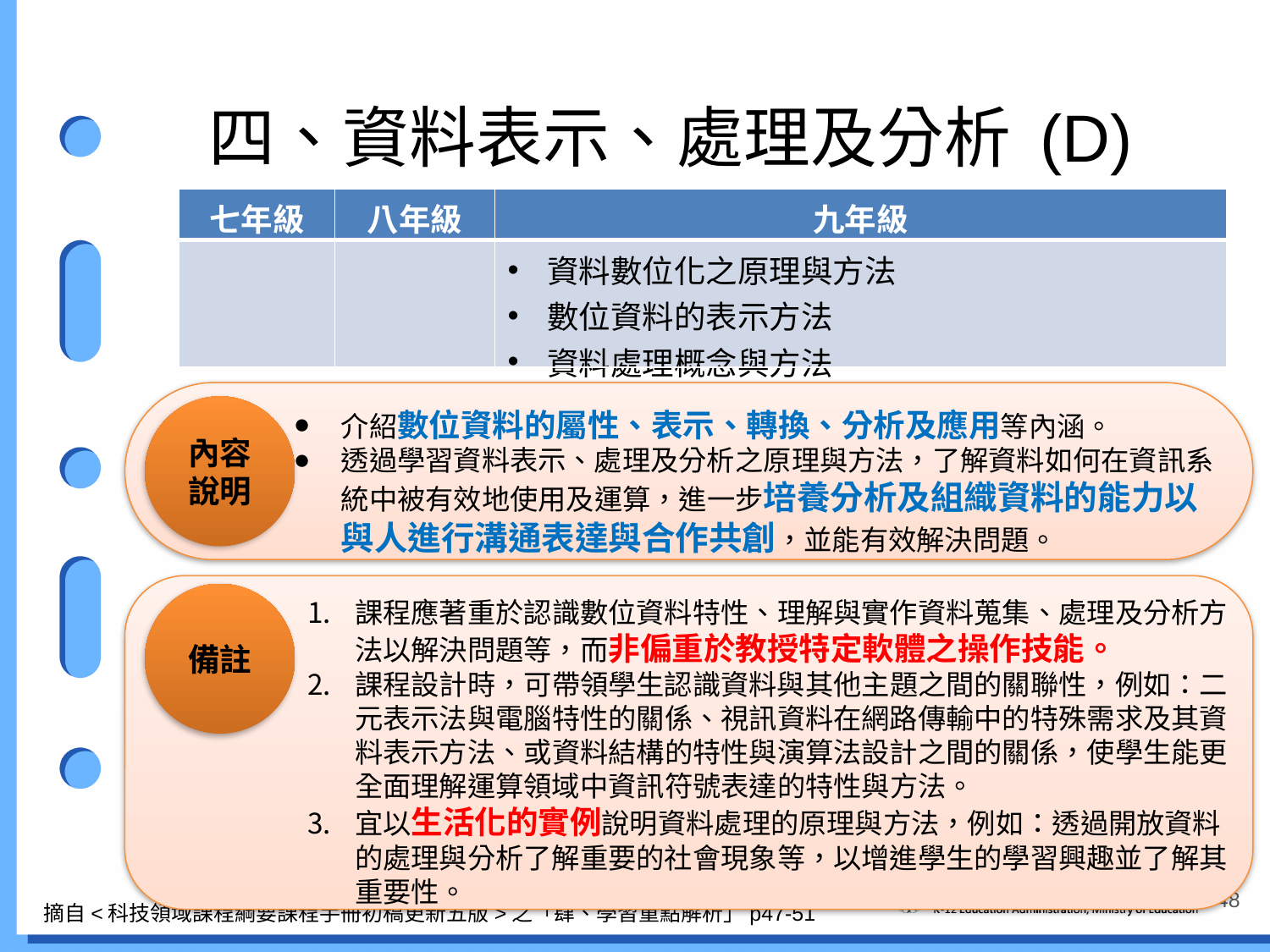

# 四、資料表示、處理及分析 (D)
| 七年級 | 八年級 | 九年級 |
| --- | --- | --- |
|  |  | 資料數位化之原理與方法 數位資料的表示方法 資料處理概念與方法 |

內容說明
介紹數位資料的屬性、表示、轉換、分析及應用等內涵。
透過學習資料表示、處理及分析之原理與方法，了解資料如何在資訊系統中被有效地使用及運算，進一步培養分析及組織資料的能力以與人進行溝通表達與合作共創，並能有效解決問題。

備註
課程應著重於認識數位資料特性、理解與實作資料蒐集、處理及分析方法以解決問題等，而非偏重於教授特定軟體之操作技能。
課程設計時，可帶領學生認識資料與其他主題之間的關聯性，例如：二元表示法與電腦特性的關係、視訊資料在網路傳輸中的特殊需求及其資料表示方法、或資料結構的特性與演算法設計之間的關係，使學生能更全面理解運算領域中資訊符號表達的特性與方法。
宜以生活化的實例說明資料處理的原理與方法，例如：透過開放資料的處理與分析了解重要的社會現象等，以增進學生的學習興趣並了解其重要性。
48
摘自<科技領域課程綱要課程手冊初稿更新五版>之「肆、學習重點解析」p47-51